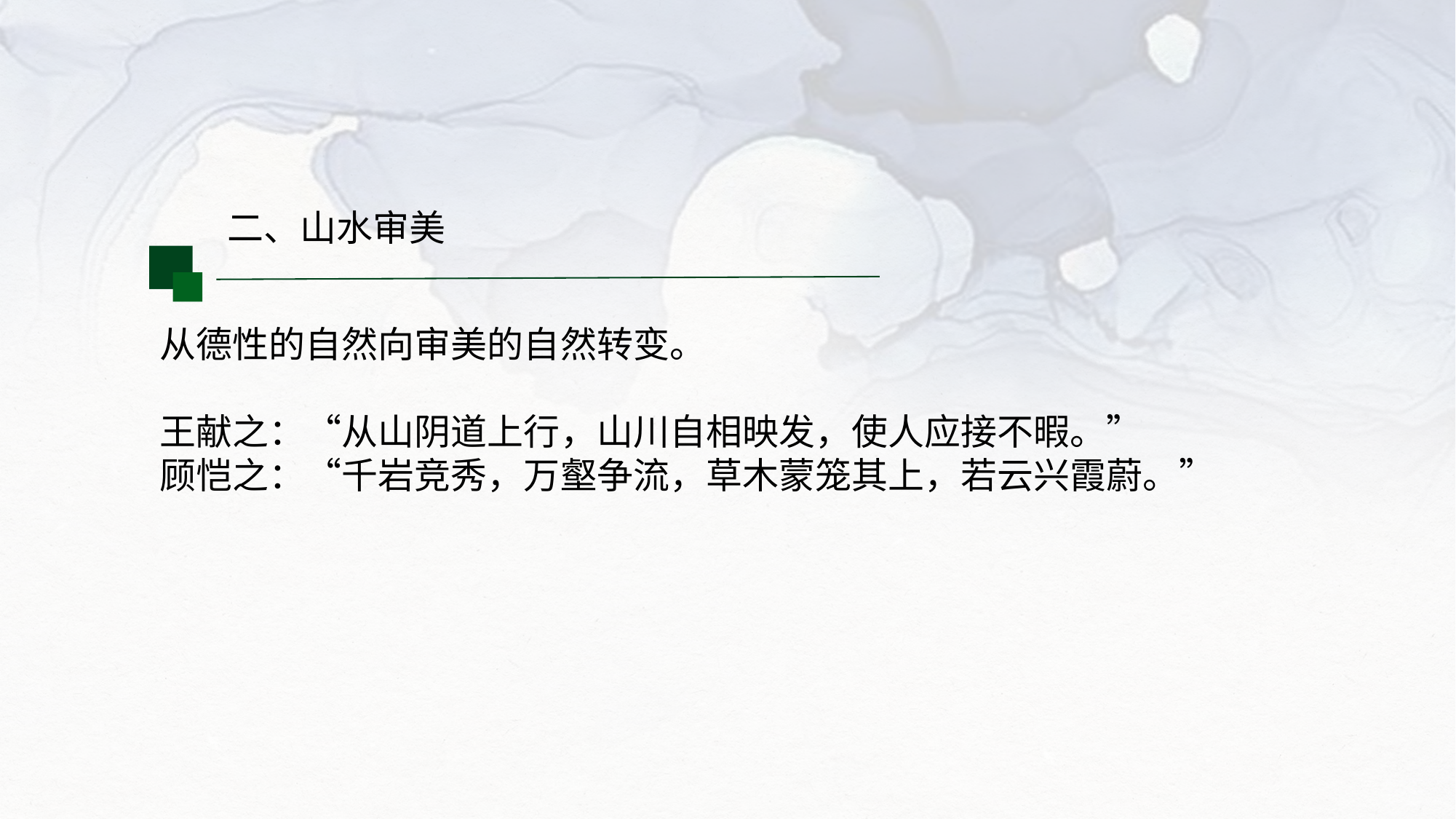

二、山水审美

从德性的自然向审美的自然转变。

王献之：“从山阴道上行，山川自相映发，使人应接不暇。”
顾恺之：“千岩竞秀，万壑争流，草木蒙笼其上，若云兴霞蔚。”